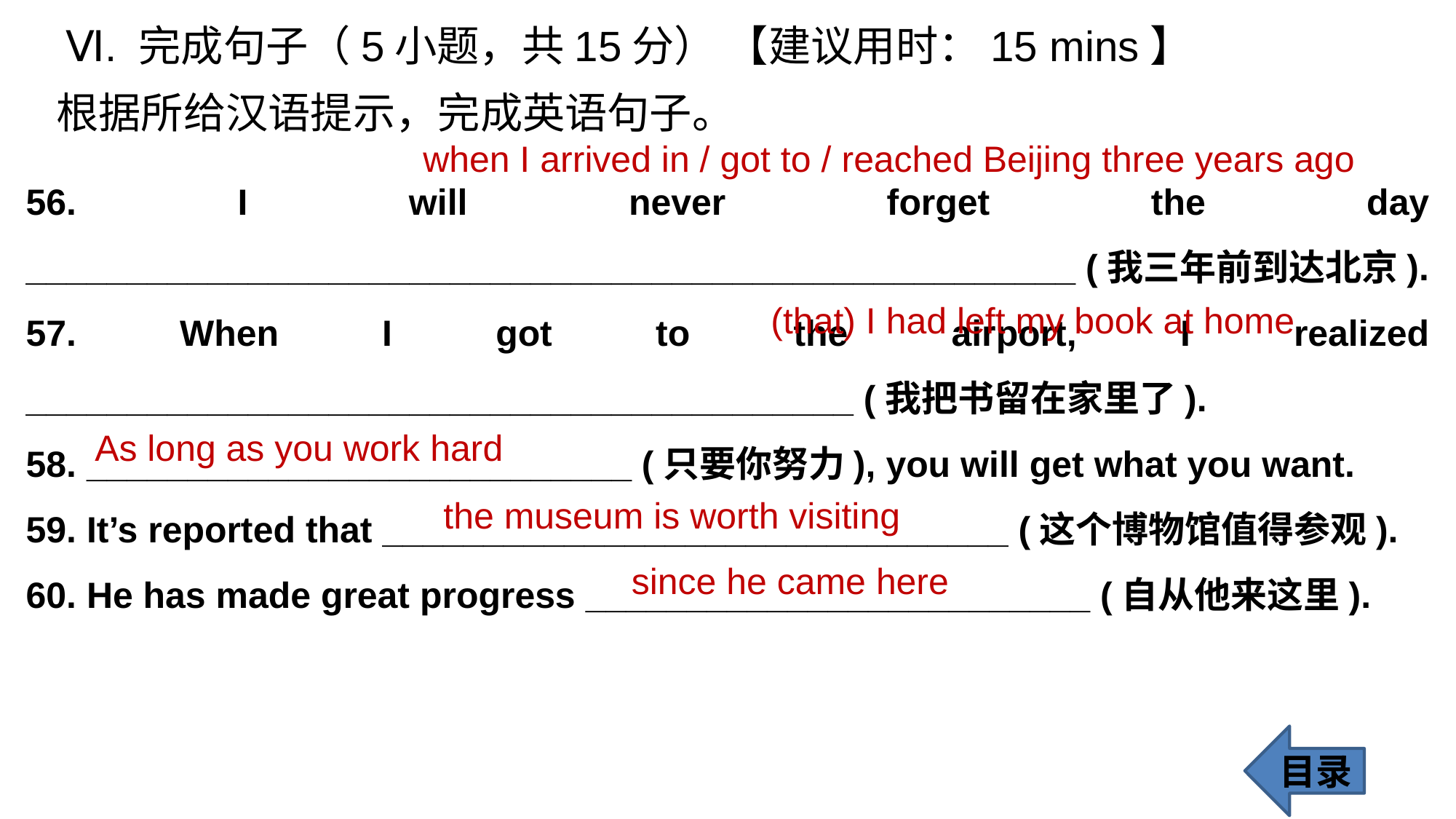

Ⅵ. 完成句子（5小题，共15分） 【建议用时：15 mins】
根据所给汉语提示，完成英语句子。
 when I arrived in / got to / reached Beijing three years ago
56. I will never forget the day ____________________________________________________ (我三年前到达北京).
57. When I got to the airport, I realized _________________________________________ (我把书留在家里了).
58. ___________________________ (只要你努力), you will get what you want.
59. It’s reported that _______________________________ (这个博物馆值得参观).
60. He has made great progress _________________________ (自从他来这里).
   (that) I had left my book at home
As long as you work hard
   the museum is worth visiting
since he came here
目录
54